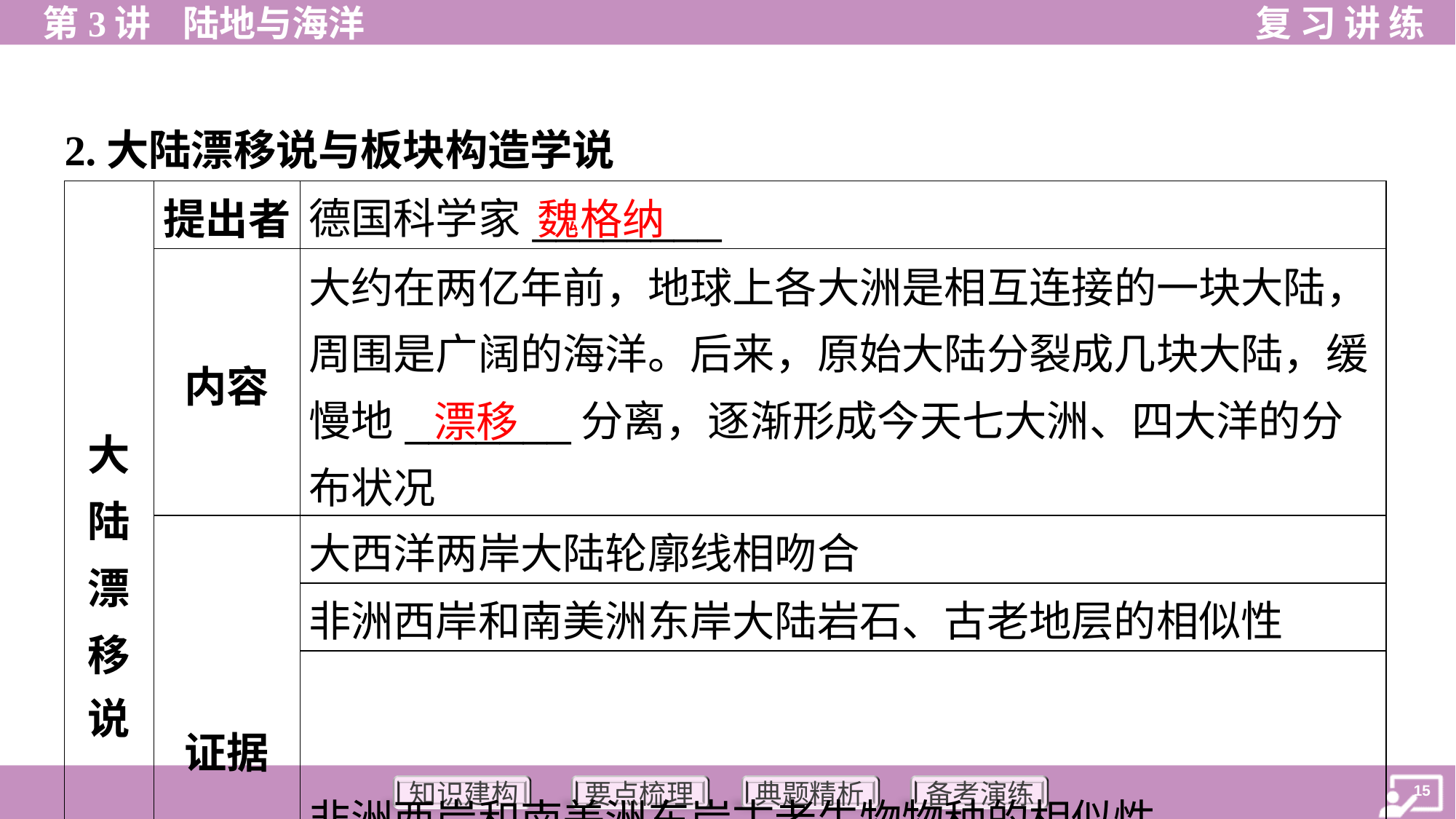

2.大陆漂移说与板块构造学说
魏格纳
| 大 陆 漂 移 说 | 提出者 | 德国科学家\_\_\_\_\_\_\_\_ |
| --- | --- | --- |
|  | 内容 | 大约在两亿年前，地球上各大洲是相互连接的一块大陆， 周围是广阔的海洋。后来，原始大陆分裂成几块大陆，缓 慢地\_\_\_\_\_\_\_分离，逐渐形成今天七大洲、四大洋的分布状况 |
|  | 证据 | 大西洋两岸大陆轮廓线相吻合 |
|  |  | 非洲西岸和南美洲东岸大陆岩石、古老地层的相似性 |
|  |  | 非洲西岸和南美洲东岸古老生物物种的相似性 |
漂移